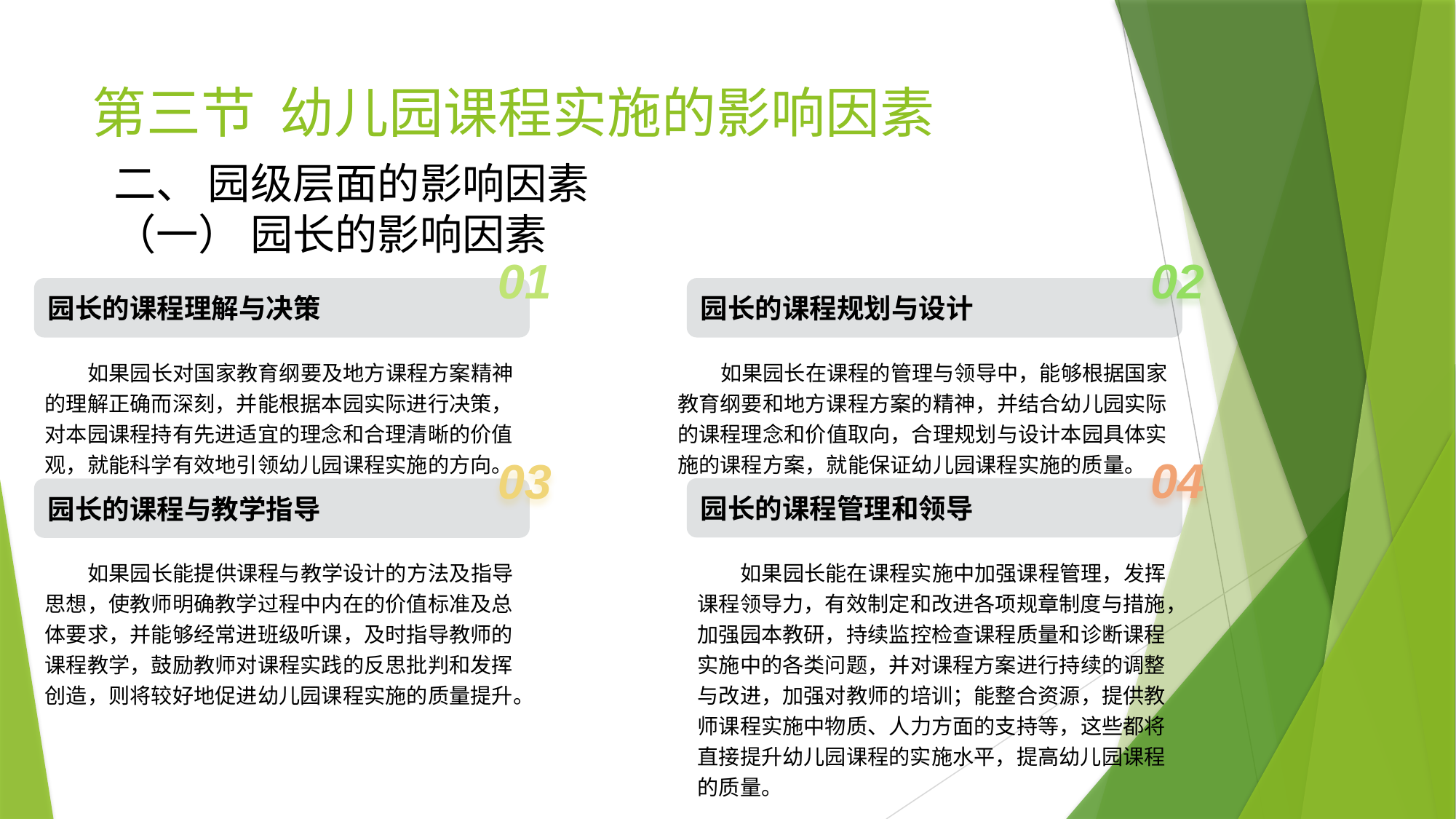

# 第三节  幼儿园课程实施的影响因素
二、 园级层面的影响因素
（一） 园长的影响因素
01
园长的课程理解与决策
        如果园长对国家教育纲要及地方课程方案精神的理解正确而深刻，并能根据本园实际进行决策，对本园课程持有先进适宜的理念和合理清晰的价值观，就能科学有效地引领幼儿园课程实施的方向。
02
园长的课程规划与设计
        如果园长在课程的管理与领导中，能够根据国家教育纲要和地方课程方案的精神，并结合幼儿园实际的课程理念和价值取向，合理规划与设计本园具体实施的课程方案，就能保证幼儿园课程实施的质量。
04
园长的课程管理和领导
        如果园长能在课程实施中加强课程管理，发挥课程领导力，有效制定和改进各项规章制度与措施，加强园本教研，持续监控检查课程质量和诊断课程实施中的各类问题，并对课程方案进行持续的调整与改进，加强对教师的培训；能整合资源，提供教师课程实施中物质、人力方面的支持等，这些都将直接提升幼儿园课程的实施水平，提高幼儿园课程的质量。
03
园长的课程与教学指导
        如果园长能提供课程与教学设计的方法及指导思想，使教师明确教学过程中内在的价值标准及总体要求，并能够经常进班级听课，及时指导教师的课程教学，鼓励教师对课程实践的反思批判和发挥创造，则将较好地促进幼儿园课程实施的质量提升。